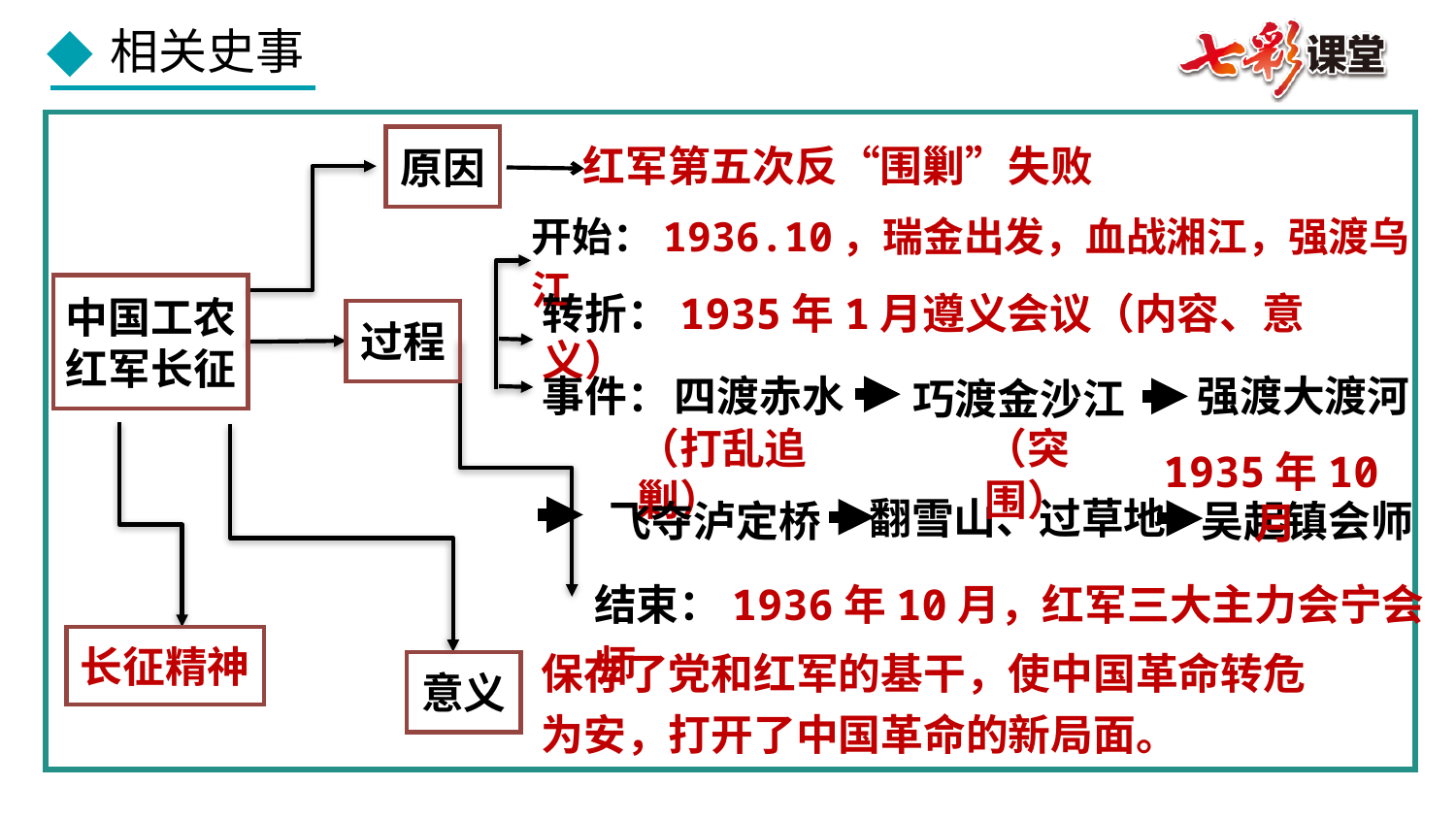

原因
红军第五次反“围剿”失败
开始：1936.10，瑞金出发，血战湘江，强渡乌江
中国工农红军长征
过程
转折：1935年1月遵义会议（内容、意义）
四渡赤水
强渡大渡河
巧渡金沙江
事件：

（打乱追剿）
（突围）
1935年10月
吴起镇会师
飞夺泸定桥
翻雪山、过草地

结束：1936年10月，红军三大主力会宁会师
长征精神
保存了党和红军的基干，使中国革命转危为安，打开了中国革命的新局面。
意义